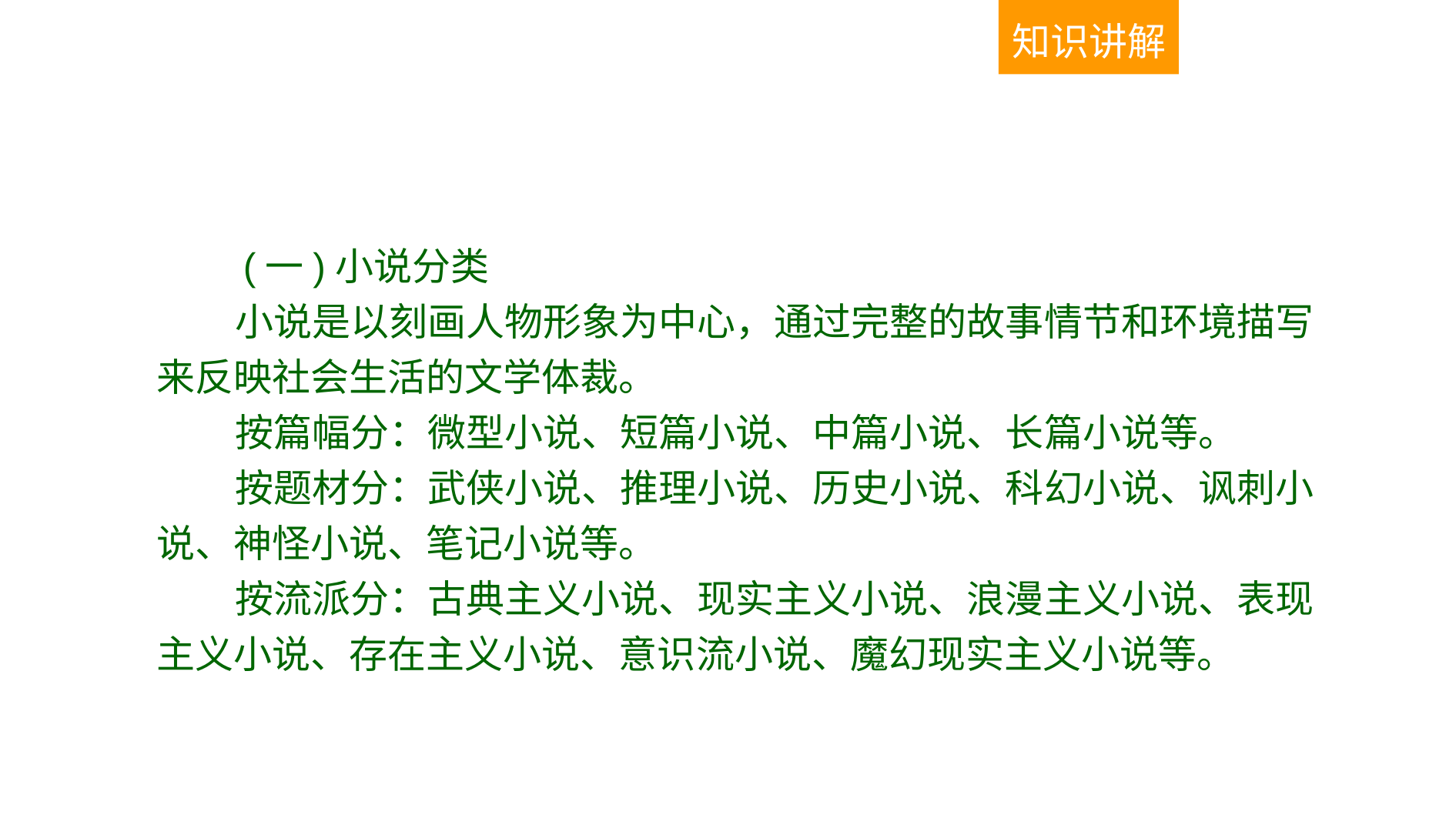

知识讲解
        (一)小说分类
        小说是以刻画人物形象为中心，通过完整的故事情节和环境描写来反映社会生活的文学体裁。
        按篇幅分：微型小说、短篇小说、中篇小说、长篇小说等。
        按题材分：武侠小说、推理小说、历史小说、科幻小说、讽刺小说、神怪小说、笔记小说等。
        按流派分：古典主义小说、现实主义小说、浪漫主义小说、表现主义小说、存在主义小说、意识流小说、魔幻现实主义小说等。